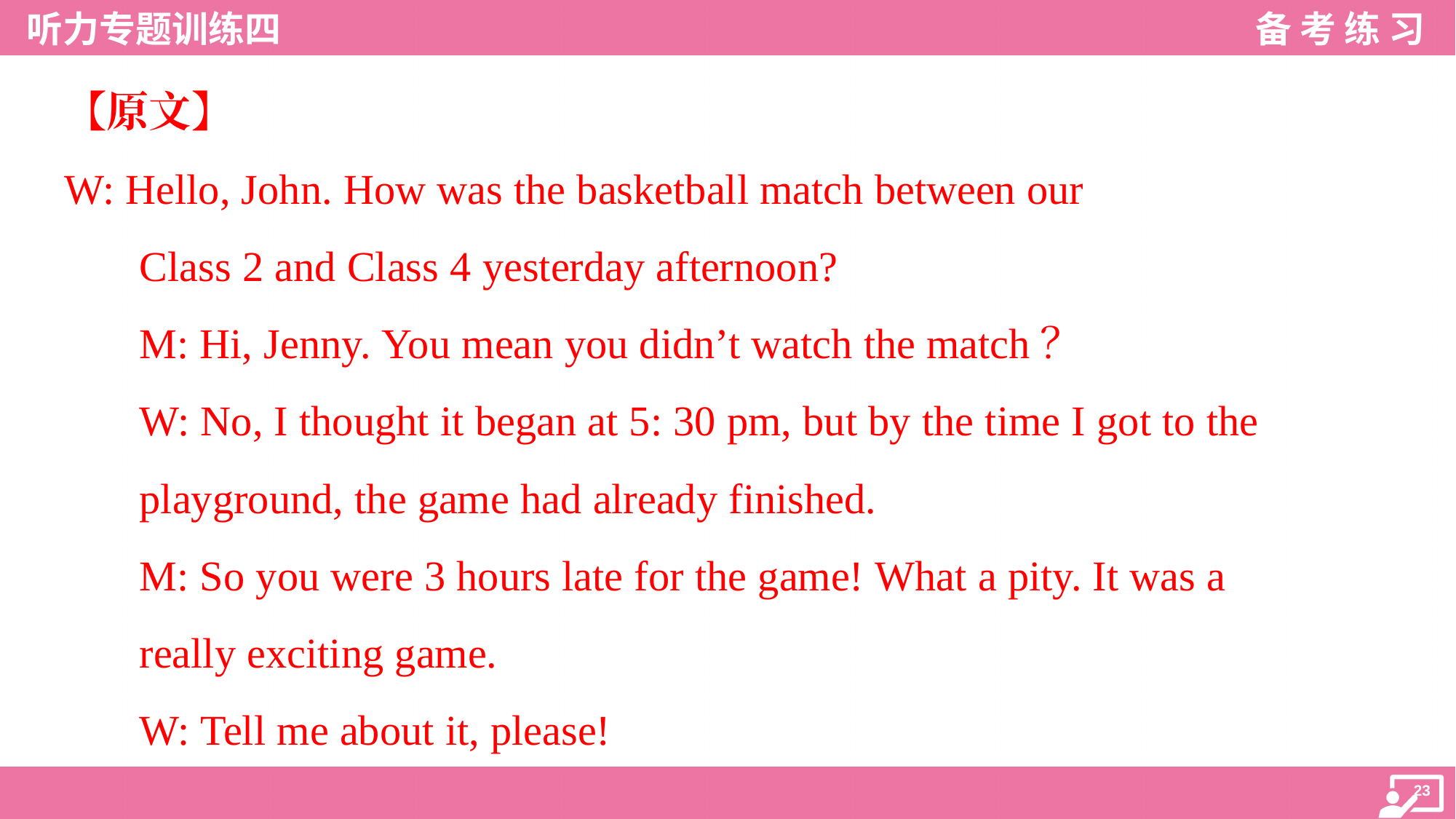

【原文】
W: Hello, John. How was the basketball match between our
Class 2 and Class 4 yesterday afternoon?
M: Hi, Jenny. You mean you didn’t watch the match？
W: No, I thought it began at 5: 30 pm, but by the time I got to the
playground, the game had already finished.
M: So you were 3 hours late for the game! What a pity. It was a
really exciting game.
W: Tell me about it, please!